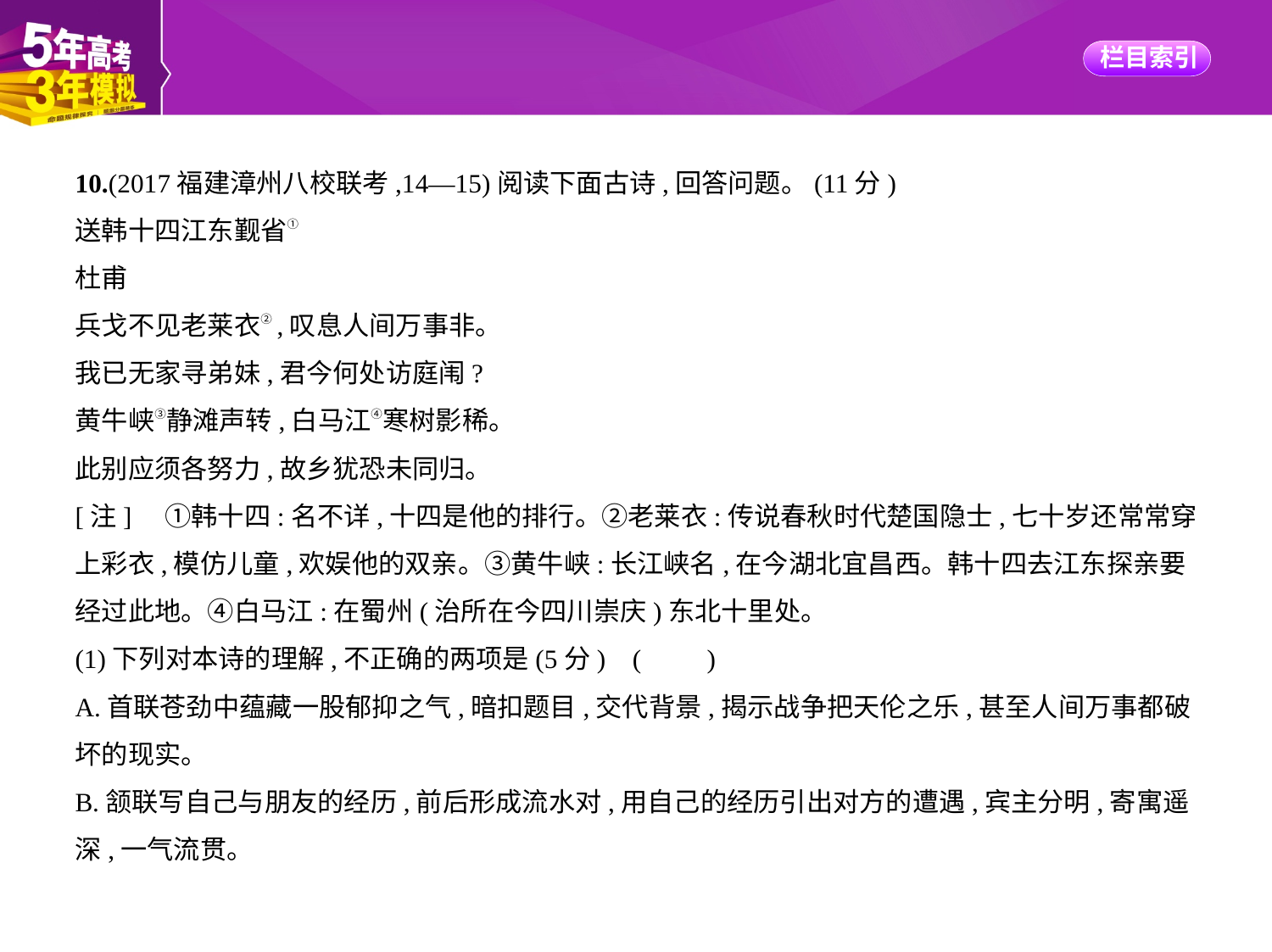

10.(2017福建漳州八校联考,14—15)阅读下面古诗,回答问题。(11分)
送韩十四江东觐省①
杜甫
兵戈不见老莱衣②,叹息人间万事非。
我已无家寻弟妹,君今何处访庭闱?
黄牛峡③静滩声转,白马江④寒树影稀。
此别应须各努力,故乡犹恐未同归。
[注]　①韩十四:名不详,十四是他的排行。②老莱衣:传说春秋时代楚国隐士,七十岁还常常穿
上彩衣,模仿儿童,欢娱他的双亲。③黄牛峡:长江峡名,在今湖北宜昌西。韩十四去江东探亲要
经过此地。④白马江:在蜀州(治所在今四川崇庆)东北十里处。
(1)下列对本诗的理解,不正确的两项是(5分) (　　)
A.首联苍劲中蕴藏一股郁抑之气,暗扣题目,交代背景,揭示战争把天伦之乐,甚至人间万事都破
坏的现实。
B.颔联写自己与朋友的经历,前后形成流水对,用自己的经历引出对方的遭遇,宾主分明,寄寓遥
深,一气流贯。